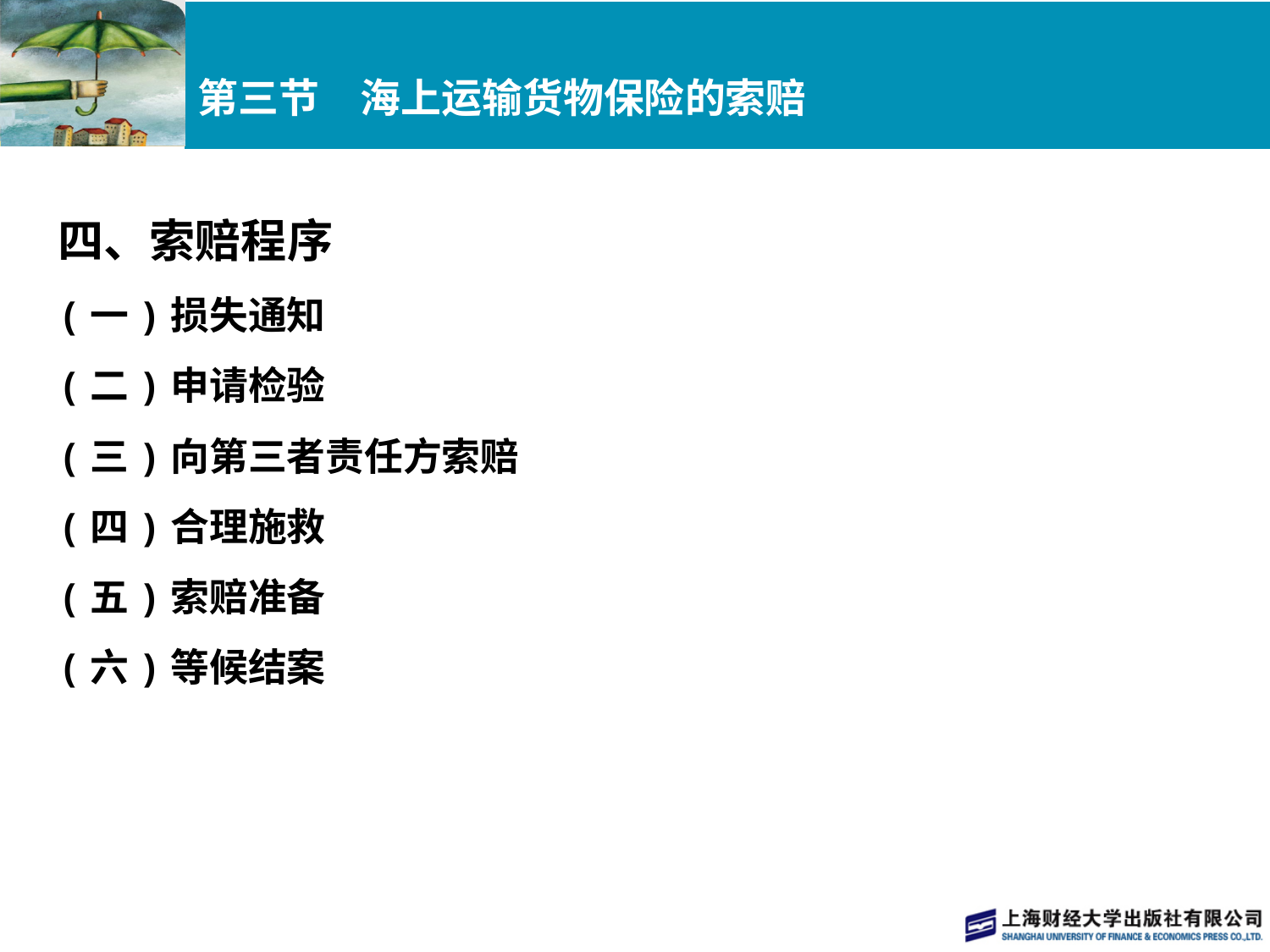

# 第三节　海上运输货物保险的索赔
四、索赔程序
(一)损失通知
(二)申请检验
(三)向第三者责任方索赔
(四)合理施救
(五)索赔准备
(六)等候结案